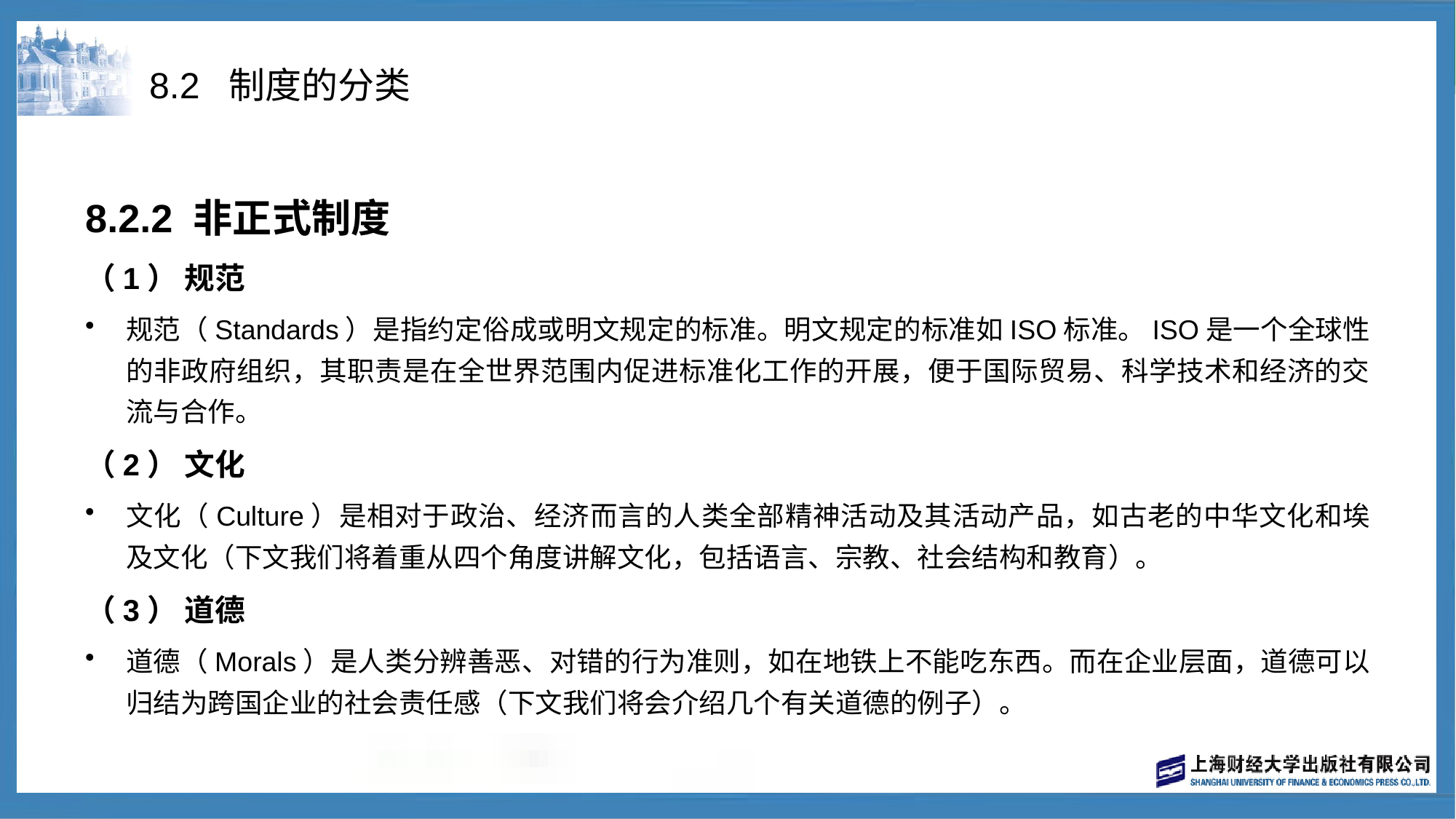

# 8.2  制度的分类
8.2.2 非正式制度
（1） 规范
规范（Standards）是指约定俗成或明文规定的标准。明文规定的标准如ISO标准。ISO是一个全球性的非政府组织，其职责是在全世界范围内促进标准化工作的开展，便于国际贸易、科学技术和经济的交流与合作。
（2） 文化
文化（Culture）是相对于政治、经济而言的人类全部精神活动及其活动产品，如古老的中华文化和埃及文化（下文我们将着重从四个角度讲解文化，包括语言、宗教、社会结构和教育）。
（3） 道德
道德（Morals）是人类分辨善恶、对错的行为准则，如在地铁上不能吃东西。而在企业层面，道德可以归结为跨国企业的社会责任感（下文我们将会介绍几个有关道德的例子）。